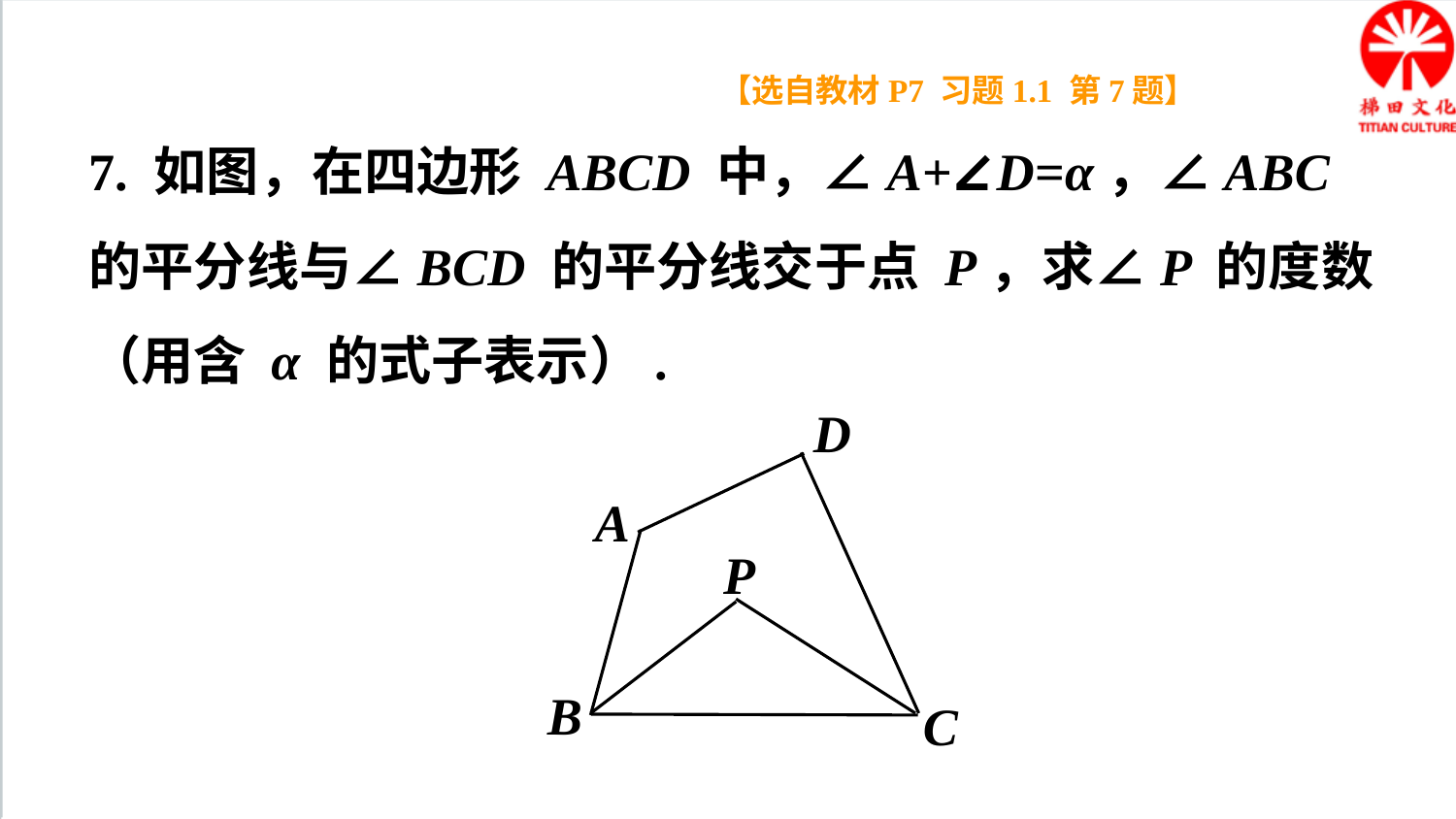

【选自教材P7 习题1.1 第7题】
7. 如图，在四边形 ABCD 中，∠A+∠D=α，∠ABC 的平分线与∠BCD 的平分线交于点 P，求∠P 的度数（用含 α 的式子表示）.
D
A
P
B
C